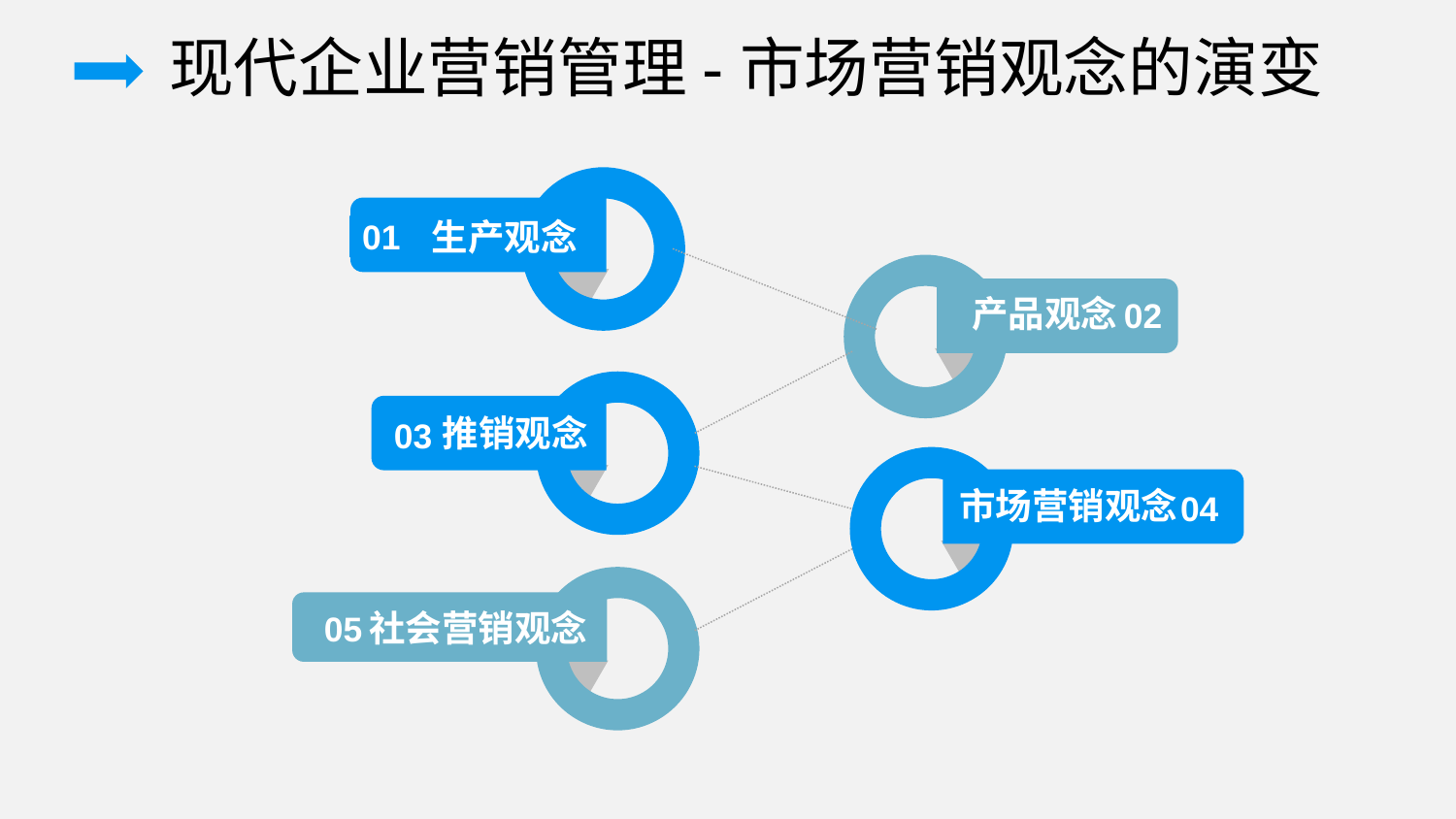

现代企业营销管理-市场营销观念的演变

01
生产观念

02
产品观念

03
推销观念

04
市场营销观念

05
社会营销观念